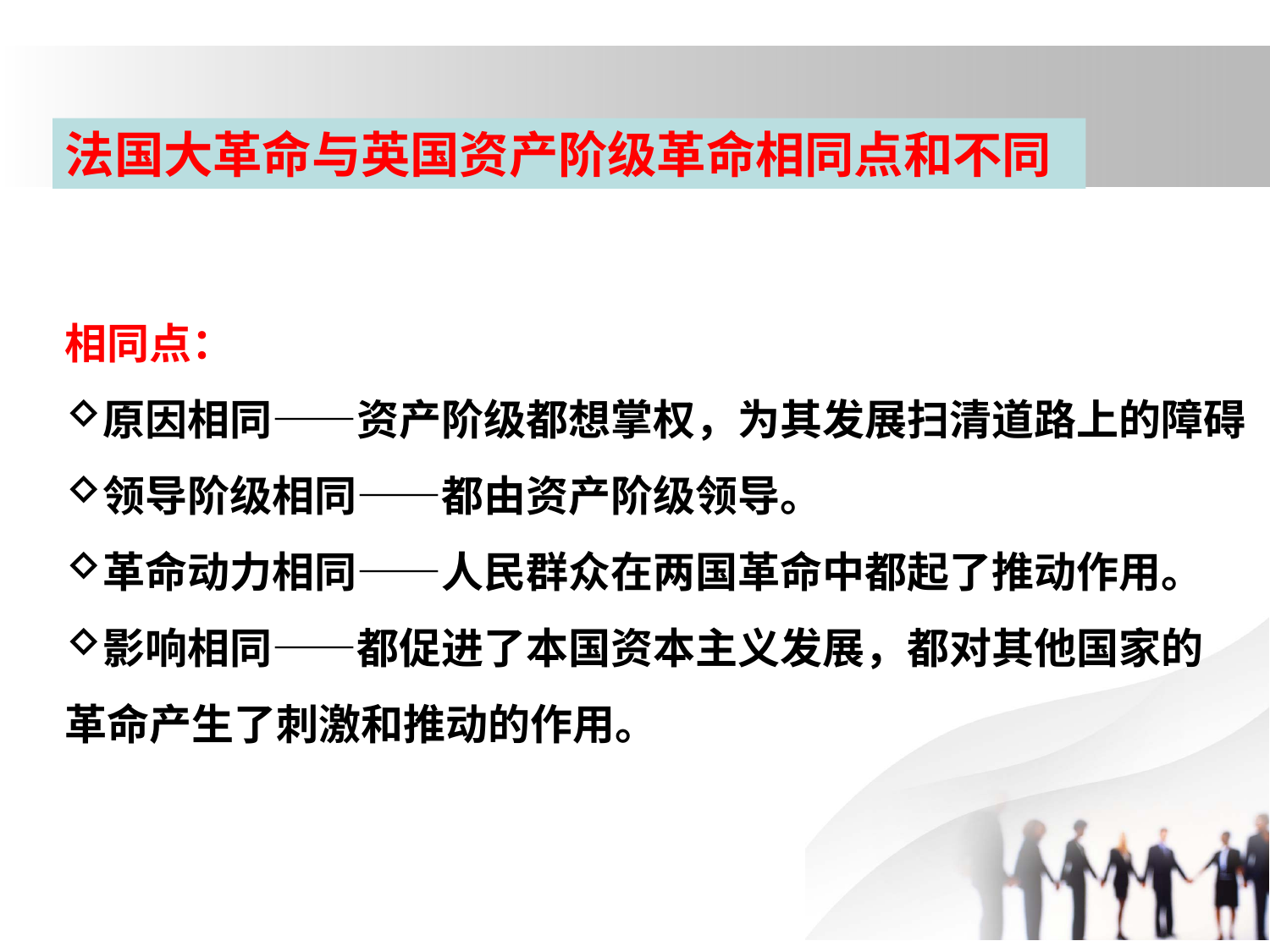

法国大革命与英国资产阶级革命相同点和不同
相同点：
原因相同——资产阶级都想掌权，为其发展扫清道路上的障碍
领导阶级相同——都由资产阶级领导。
革命动力相同——人民群众在两国革命中都起了推动作用。
影响相同——都促进了本国资本主义发展，都对其他国家的  革命产生了刺激和推动的作用。